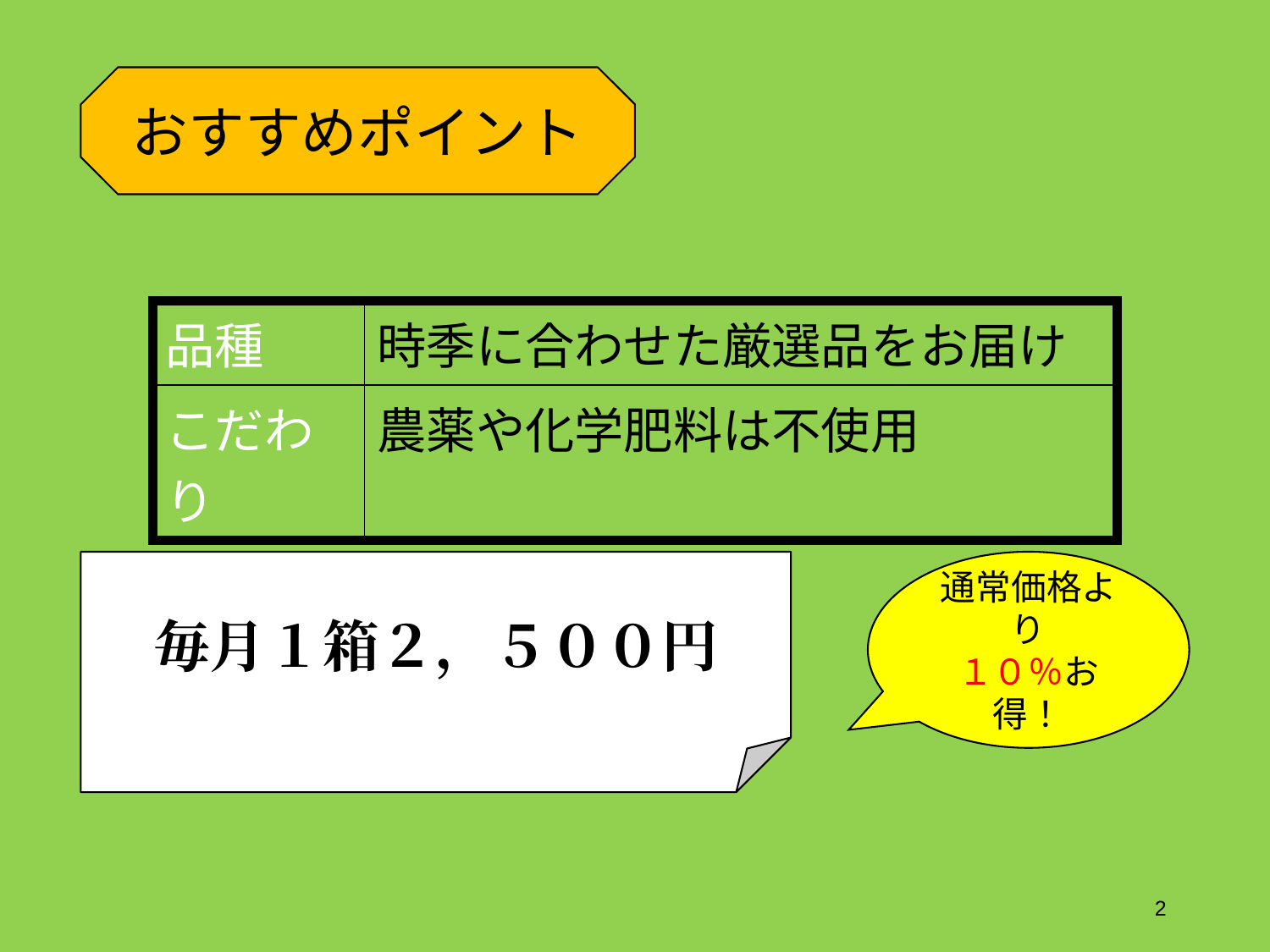

おすすめポイント
| 品種 | 時季に合わせた厳選品をお届け |
| --- | --- |
| こだわり | 農薬や化学肥料は不使用 |
毎月１箱２，５００円
通常価格より
１０％お得！
2